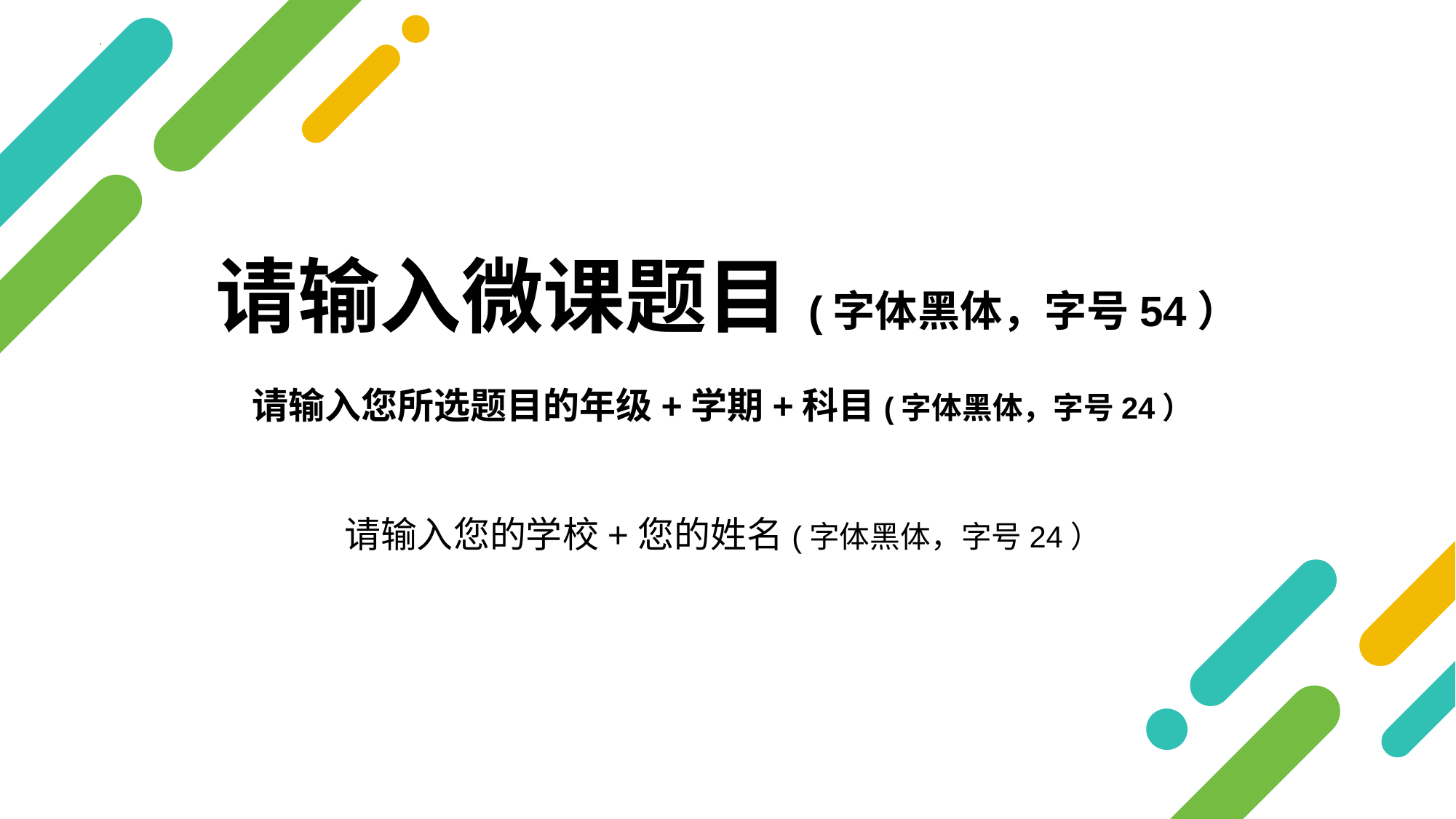

请输入微课题目(字体黑体，字号54）

请输入您所选题目的年级+学期+科目(字体黑体，字号24）
请输入您的学校+您的姓名(字体黑体，字号24）